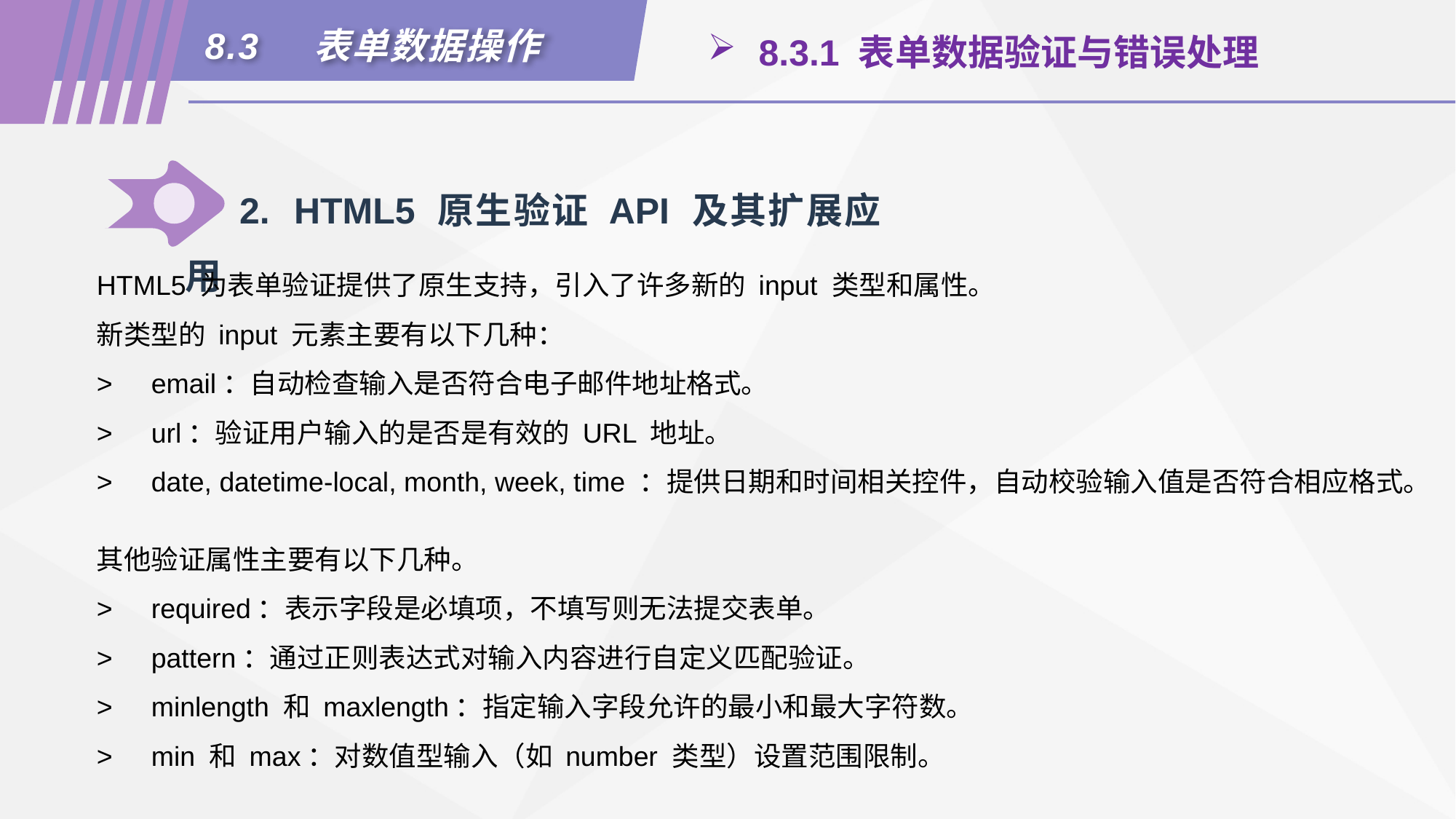

8.3	表单数据操作
 8.3.1 表单数据验证与错误处理

2.	HTML5 原生验证 API 及其扩展应用
HTML5 为表单验证提供了原生支持，引入了许多新的 input 类型和属性。
新类型的 input 元素主要有以下几种：
>	email：自动检查输入是否符合电子邮件地址格式。
>	url：验证用户输入的是否是有效的 URL 地址。
>	date, datetime-local, month, week, time ：提供日期和时间相关控件，自动校验输入值是否符合相应格式。

其他验证属性主要有以下几种。
>	required：表示字段是必填项，不填写则无法提交表单。
>	pattern：通过正则表达式对输入内容进行自定义匹配验证。
>	minlength 和 maxlength：指定输入字段允许的最小和最大字符数。
>	min 和 max：对数值型输入（如 number 类型）设置范围限制。